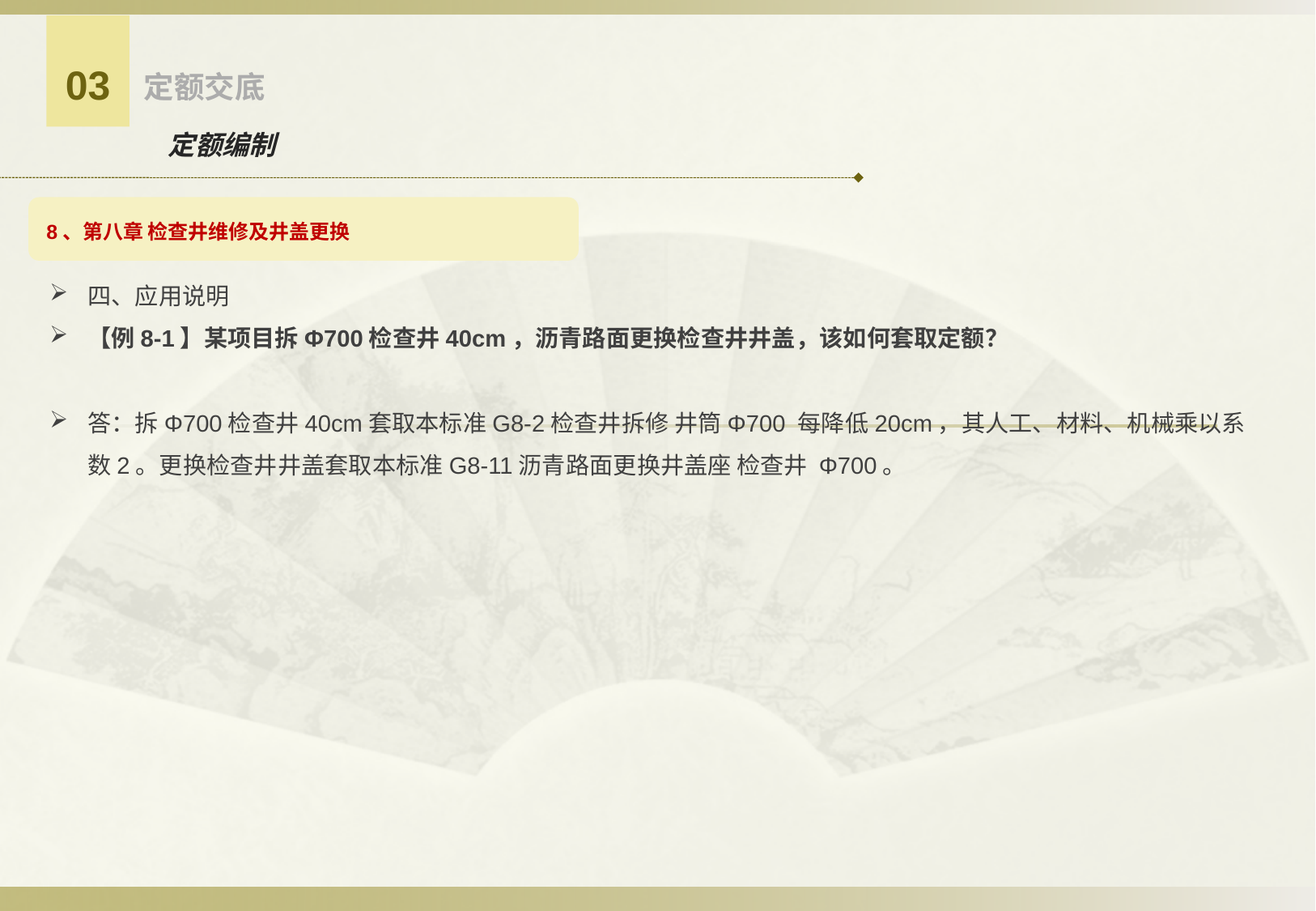

03
定额交底
定额编制

8、第八章 检查井维修及井盖更换
四、应用说明
【例8-1】某项目拆Φ700检查井40cm，沥青路面更换检查井井盖，该如何套取定额？

答：拆Φ700检查井40cm套取本标准G8-2检查井拆修 井筒Φ700 每降低20cm，其人工、材料、机械乘以系数2。更换检查井井盖套取本标准G8-11沥青路面更换井盖座 检查井 Φ700。